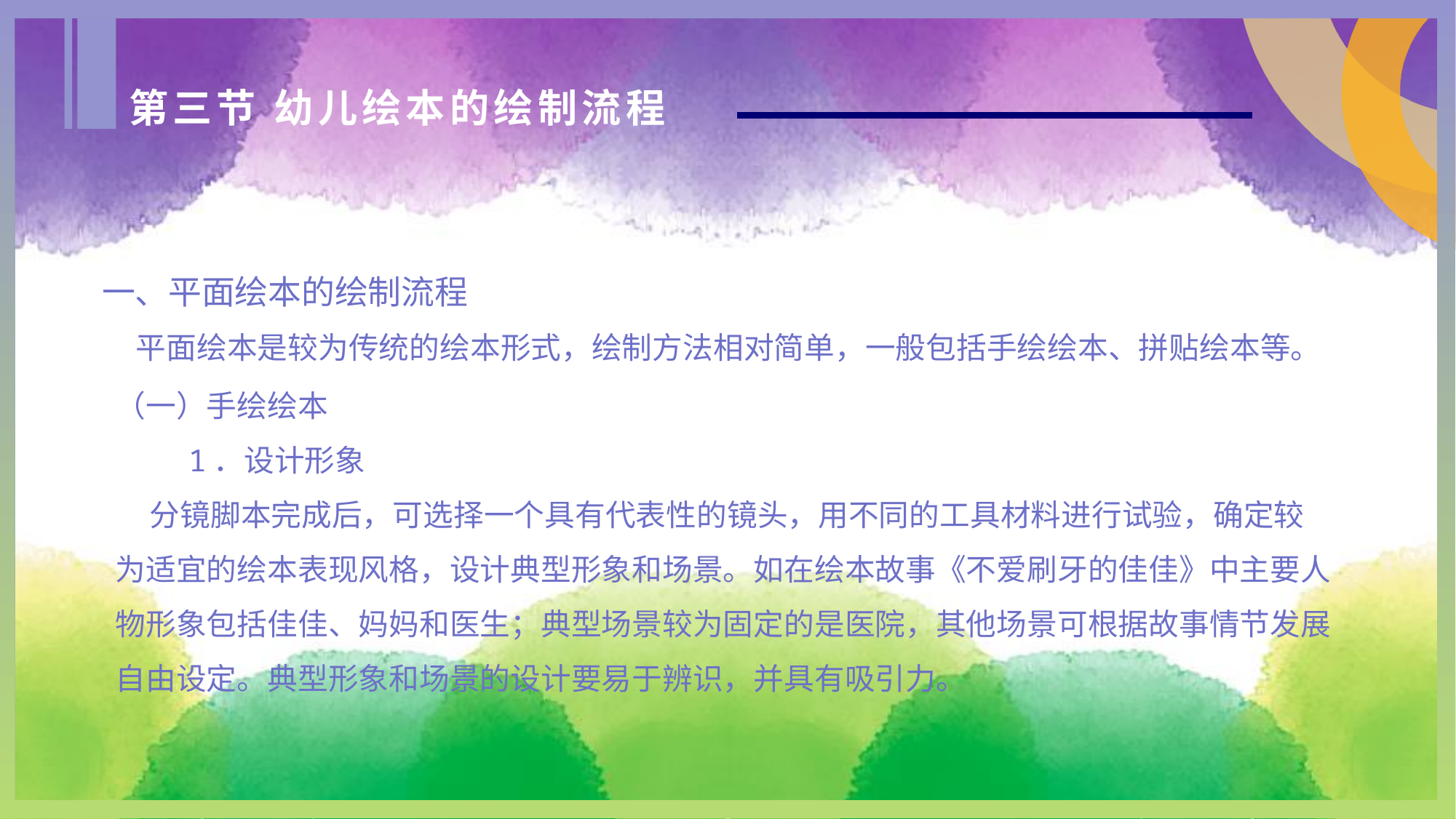

第三节 幼儿绘本的绘制流程
一、平面绘本的绘制流程
    平面绘本是较为传统的绘本形式，绘制方法相对简单，一般包括手绘绘本、拼贴绘本等。
（一）手绘绘本
    1．设计形象
    分镜脚本完成后，可选择一个具有代表性的镜头，用不同的工具材料进行试验，确定较为适宜的绘本表现风格，设计典型形象和场景。如在绘本故事《不爱刷牙的佳佳》中主要人物形象包括佳佳、妈妈和医生；典型场景较为固定的是医院，其他场景可根据故事情节发展自由设定。典型形象和场景的设计要易于辨识，并具有吸引力。